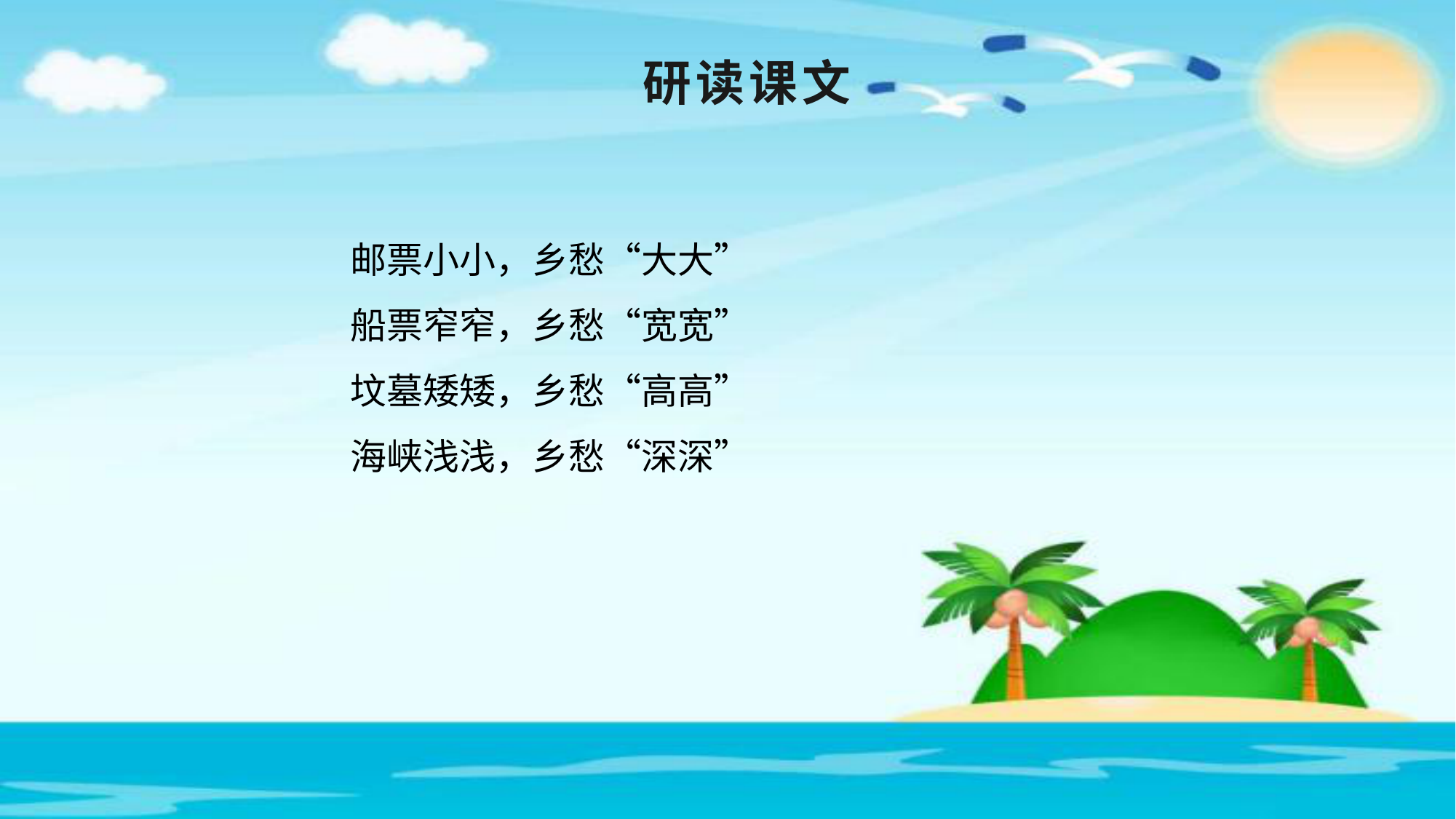

研读课文
邮票小小，乡愁“大大”
船票窄窄，乡愁“宽宽”
坟墓矮矮，乡愁“高高”
海峡浅浅，乡愁“深深”